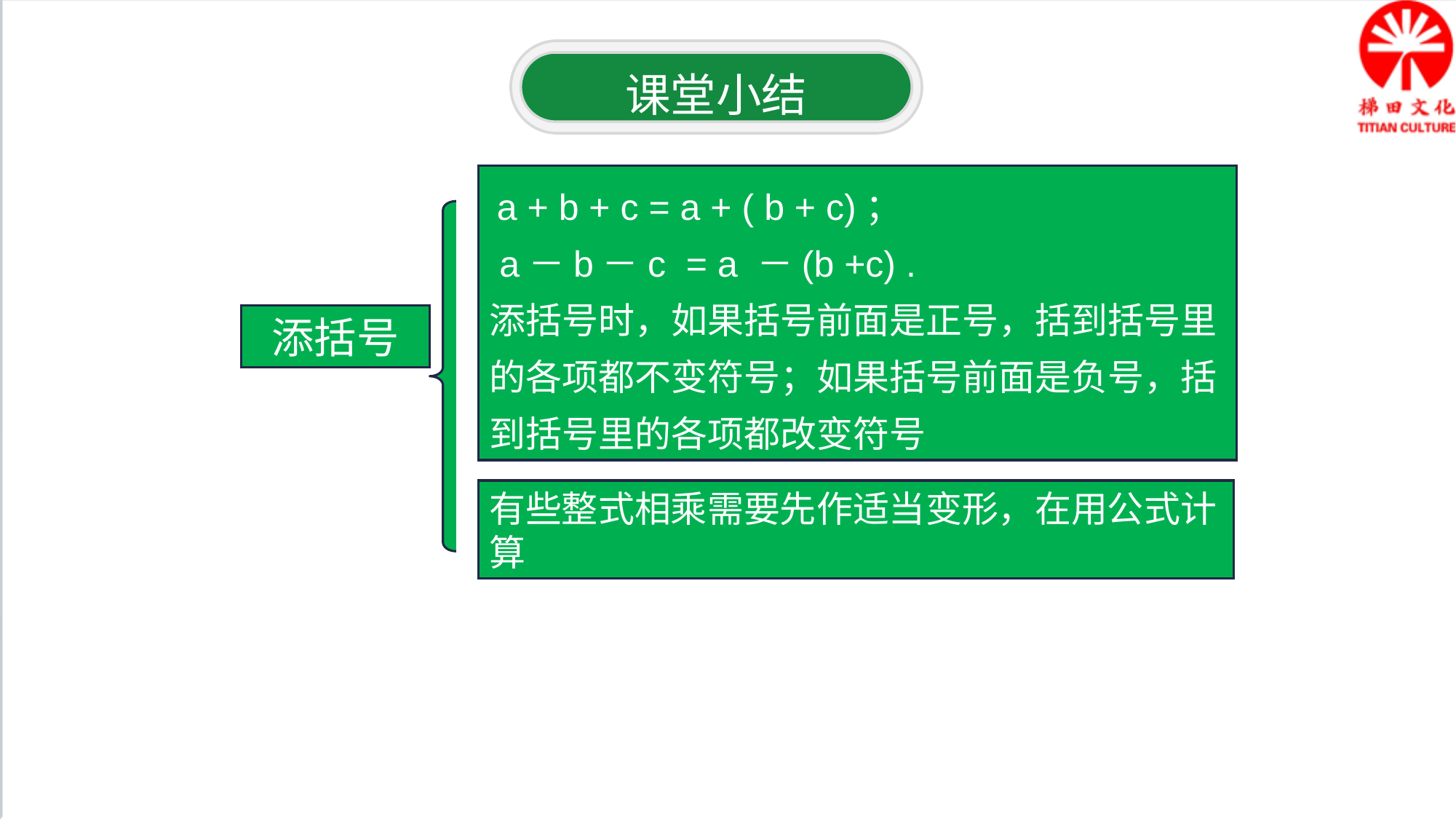

课堂小结
 a + b + c = a + ( b + c)；
 a－b－c  = a －(b +c) .
添括号时，如果括号前面是正号，括到括号里的各项都不变符号；如果括号前面是负号，括到括号里的各项都改变符号

添括号
有些整式相乘需要先作适当变形，在用公式计算